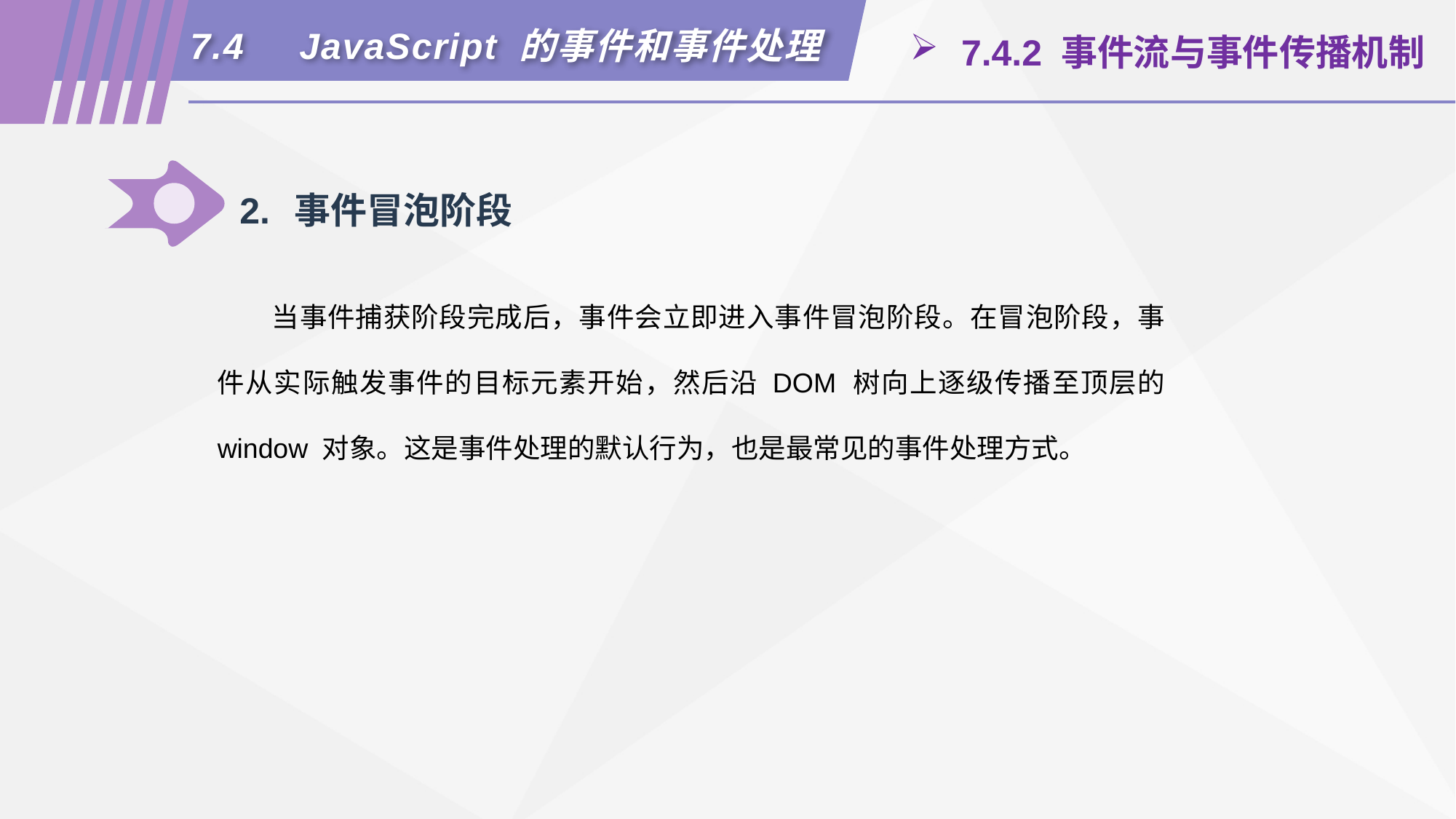

7.4	JavaScript 的事件和事件处理
 7.4.2 事件流与事件传播机制

2.	事件冒泡阶段
当事件捕获阶段完成后，事件会立即进入事件冒泡阶段。在冒泡阶段，事件从实际触发事件的目标元素开始，然后沿 DOM 树向上逐级传播至顶层的 window 对象。这是事件处理的默认行为，也是最常见的事件处理方式。